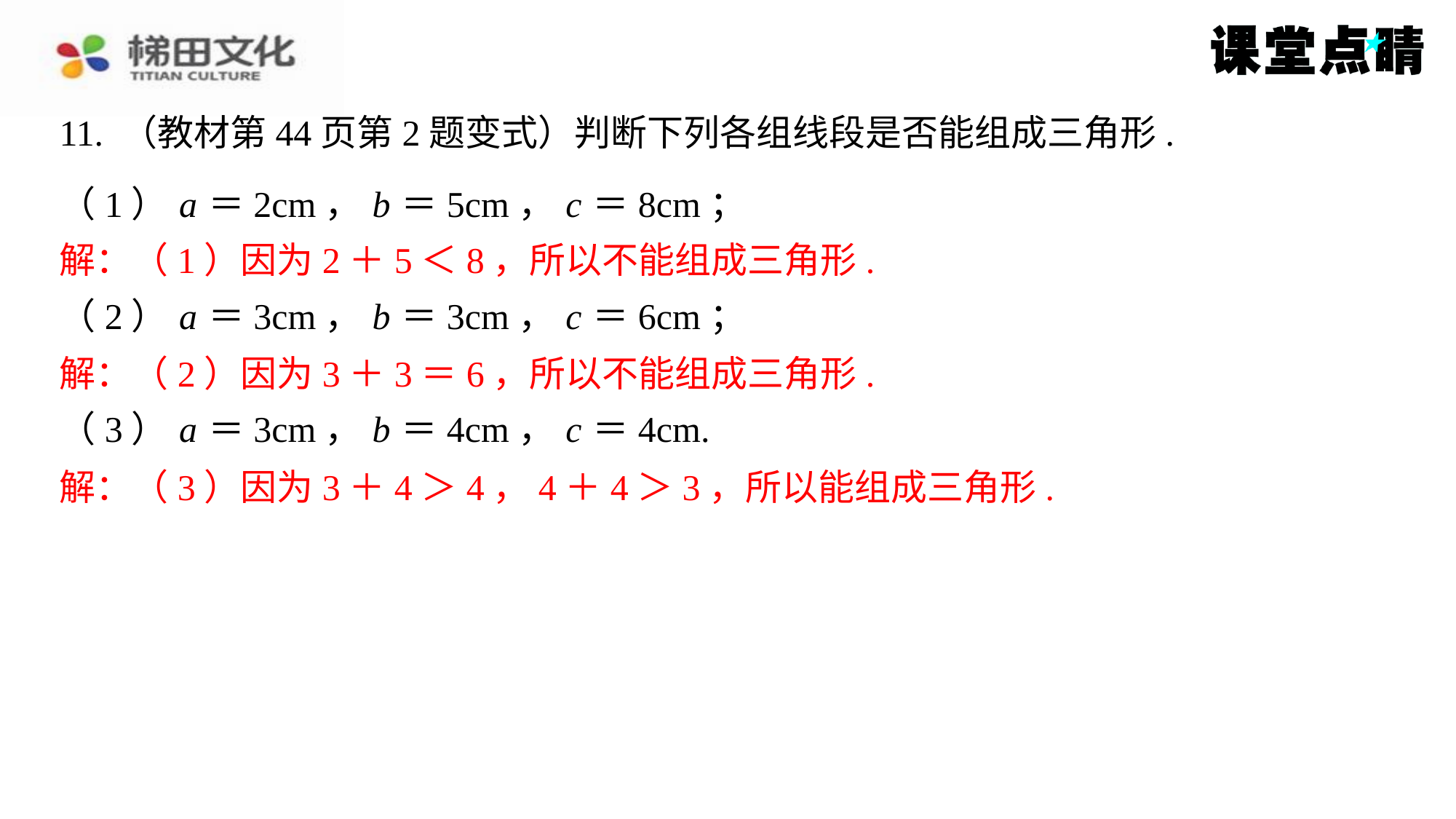

11. （教材第44页第2题变式）判断下列各组线段是否能组成三角形.
（1） a ＝2cm， b ＝5cm， c ＝8cm；
解：（1）因为2＋5＜8，所以不能组成三角形.
（2） a ＝3cm， b ＝3cm， c ＝6cm；
解：（2）因为3＋3＝6，所以不能组成三角形.
（3） a ＝3cm， b ＝4cm， c ＝4cm.
解：（3）因为3＋4＞4，4＋4＞3，所以能组成三角形.
解：（1）因为2＋5＜8，所以不能组成三角形.
解：（2）因为3＋3＝6，所以不能组成三角形.
解：（3）因为3＋4＞4，4＋4＞3，所以能组成三角形.